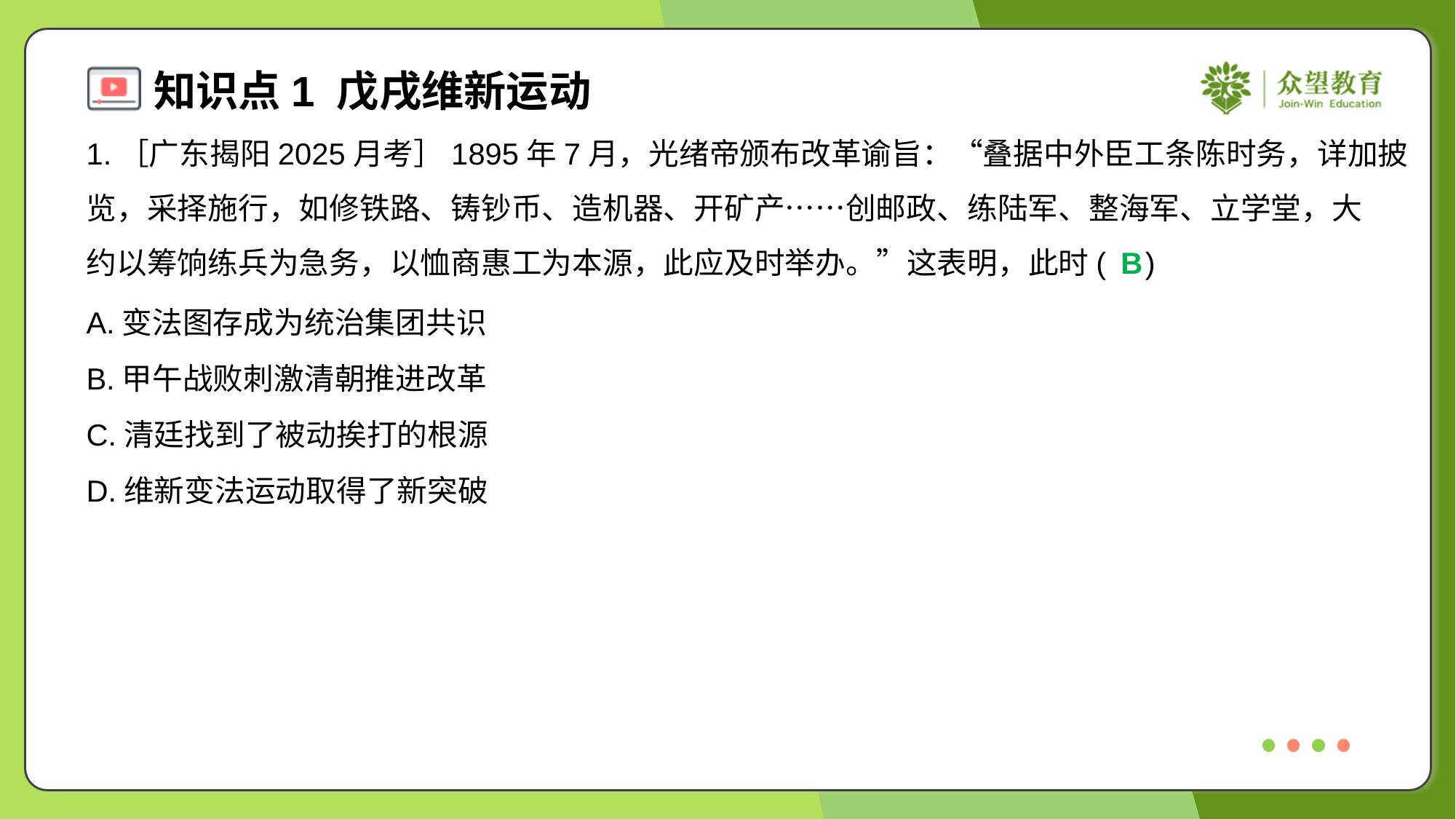

1.［广东揭阳2025月考］1895年7月，光绪帝颁布改革谕旨：“叠据中外臣工条陈时务，详加披
览，采择施行，如修铁路、铸钞币、造机器、开矿产……创邮政、练陆军、整海军、立学堂，大
约以筹饷练兵为急务，以恤商惠工为本源，此应及时举办。”这表明，此时(     )
B
A.变法图存成为统治集团共识
B.甲午战败刺激清朝推进改革
C.清廷找到了被动挨打的根源
D.维新变法运动取得了新突破